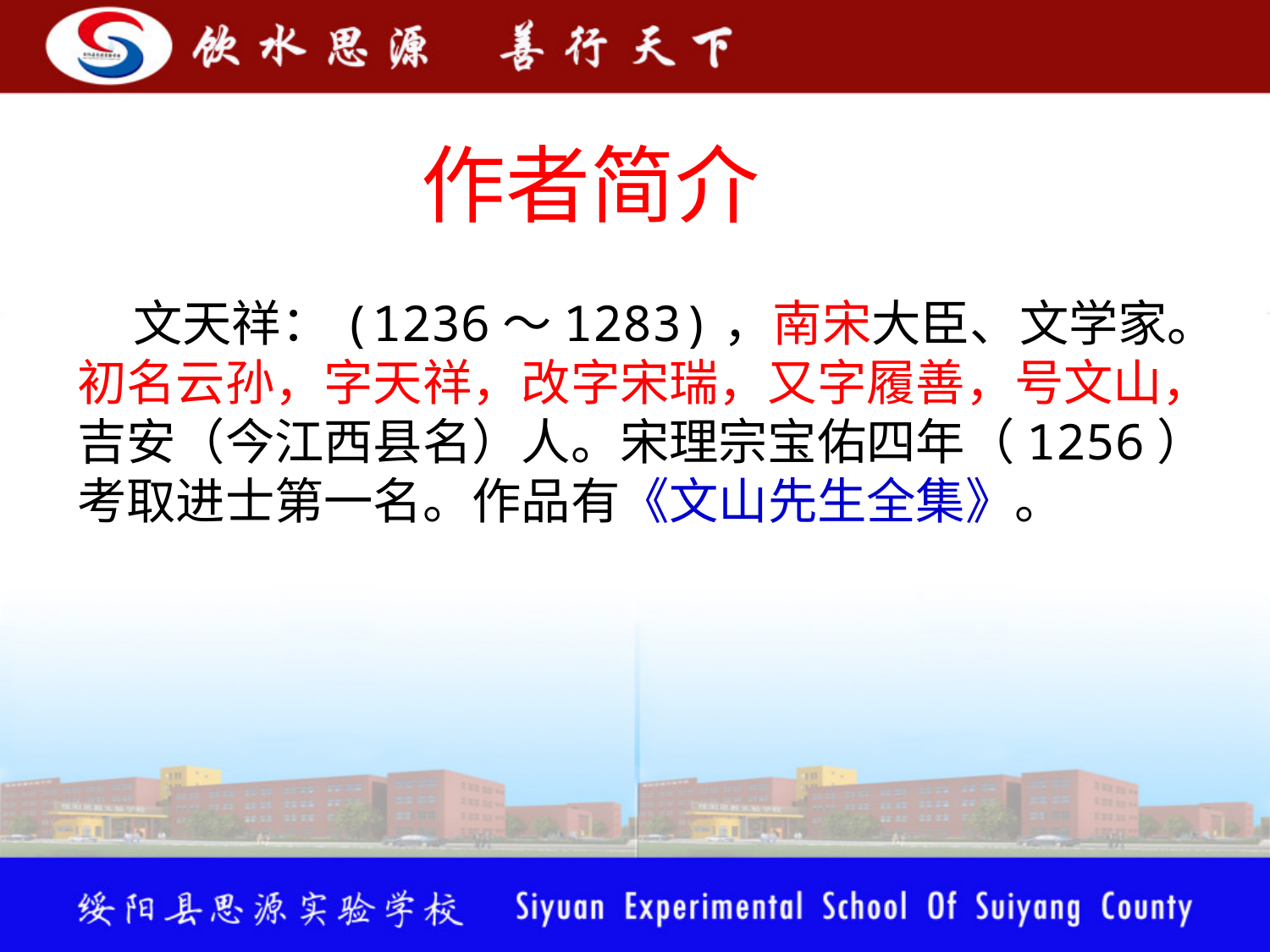

作者简介
    文天祥：(1236～1283)，南宋大臣、文学家。初名云孙，字天祥，改字宋瑞，又字履善，号文山，吉安（今江西县名）人。宋理宗宝佑四年（1256）考取进士第一名。作品有《文山先生全集》。